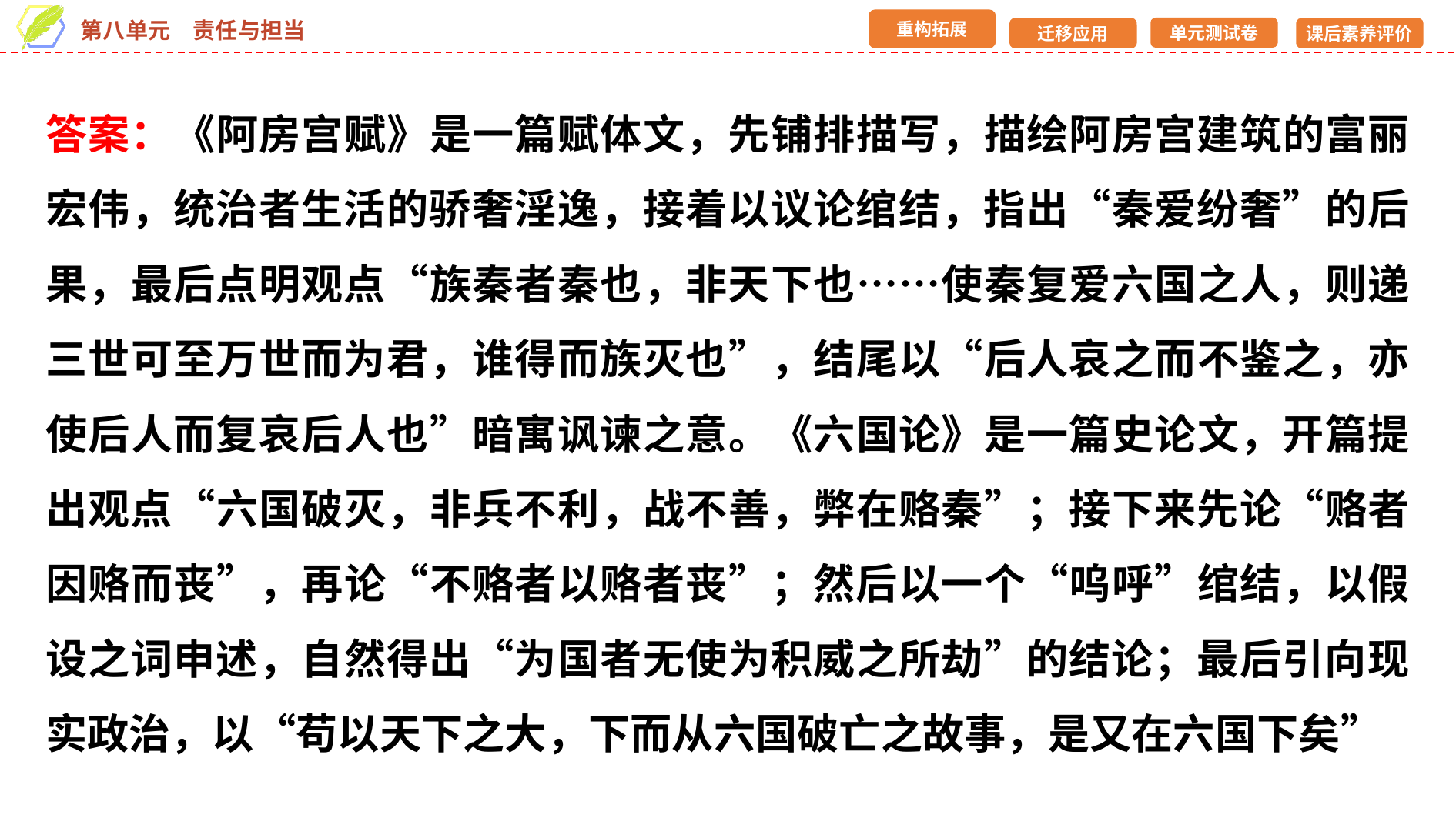

答案：《阿房宫赋》是一篇赋体文，先铺排描写，描绘阿房宫建筑的富丽宏伟，统治者生活的骄奢淫逸，接着以议论绾结，指出“秦爱纷奢”的后果，最后点明观点“族秦者秦也，非天下也……使秦复爱六国之人，则递三世可至万世而为君，谁得而族灭也”，结尾以“后人哀之而不鉴之，亦使后人而复哀后人也”暗寓讽谏之意。《六国论》是一篇史论文，开篇提出观点“六国破灭，非兵不利，战不善，弊在赂秦”；接下来先论“赂者因赂而丧”，再论“不赂者以赂者丧”；然后以一个“呜呼”绾结，以假设之词申述，自然得出“为国者无使为积威之所劫”的结论；最后引向现实政治，以“苟以天下之大，下而从六国破亡之故事，是又在六国下矣”